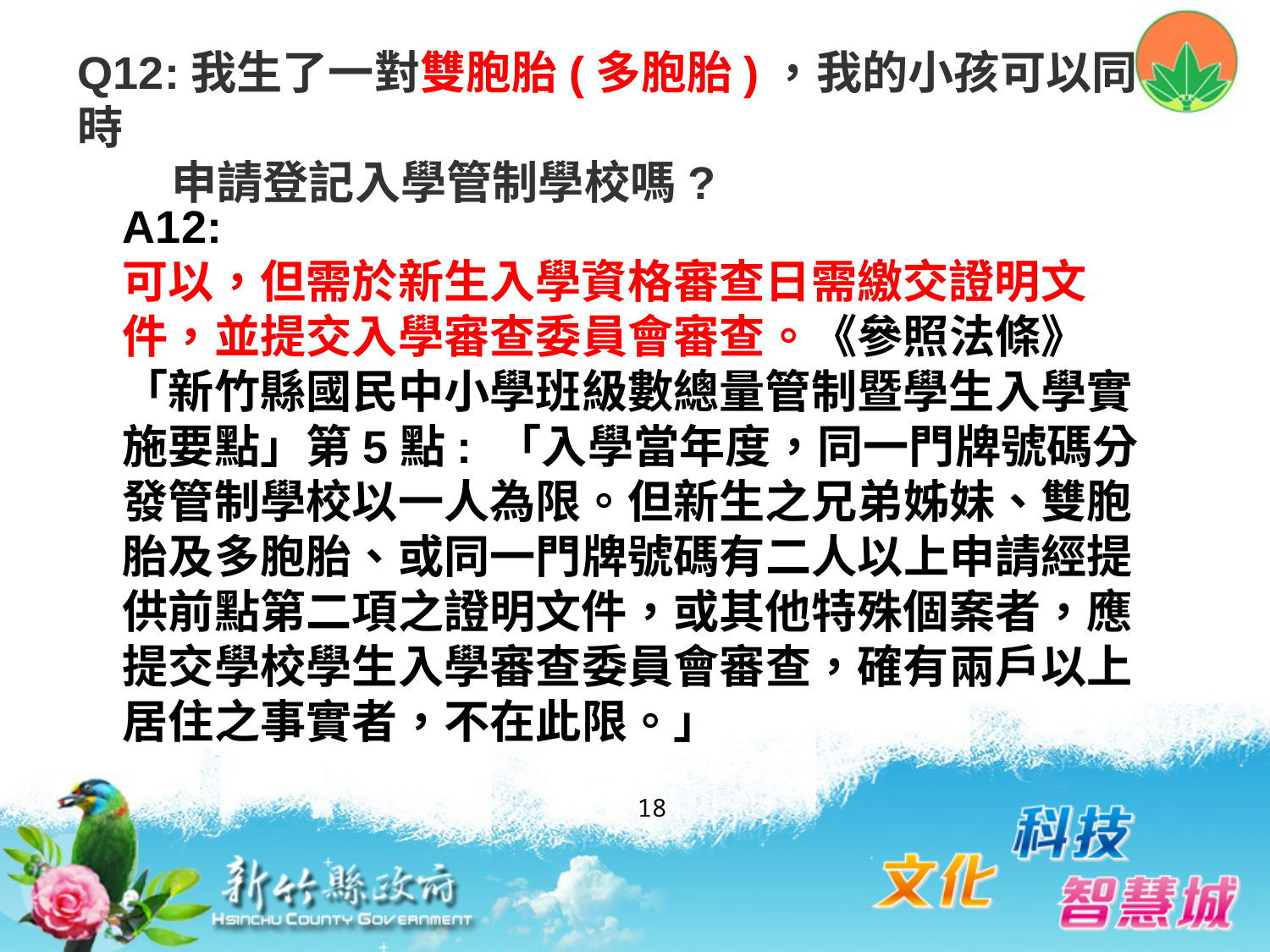

Q12:我生了一對雙胞胎(多胞胎)，我的小孩可以同時
        申請登記入學管制學校嗎?

A12:
可以，但需於新生入學資格審查日需繳交證明文件，並提交入學審查委員會審查。《參照法條》「新竹縣國民中小學班級數總量管制暨學生入學實施要點」第5點: 「入學當年度，同一門牌號碼分發管制學校以一人為限。但新生之兄弟姊妹、雙胞胎及多胞胎、或同一門牌號碼有二人以上申請經提供前點第二項之證明文件，或其他特殊個案者，應提交學校學生入學審查委員會審查，確有兩戶以上居住之事實者，不在此限。」

18